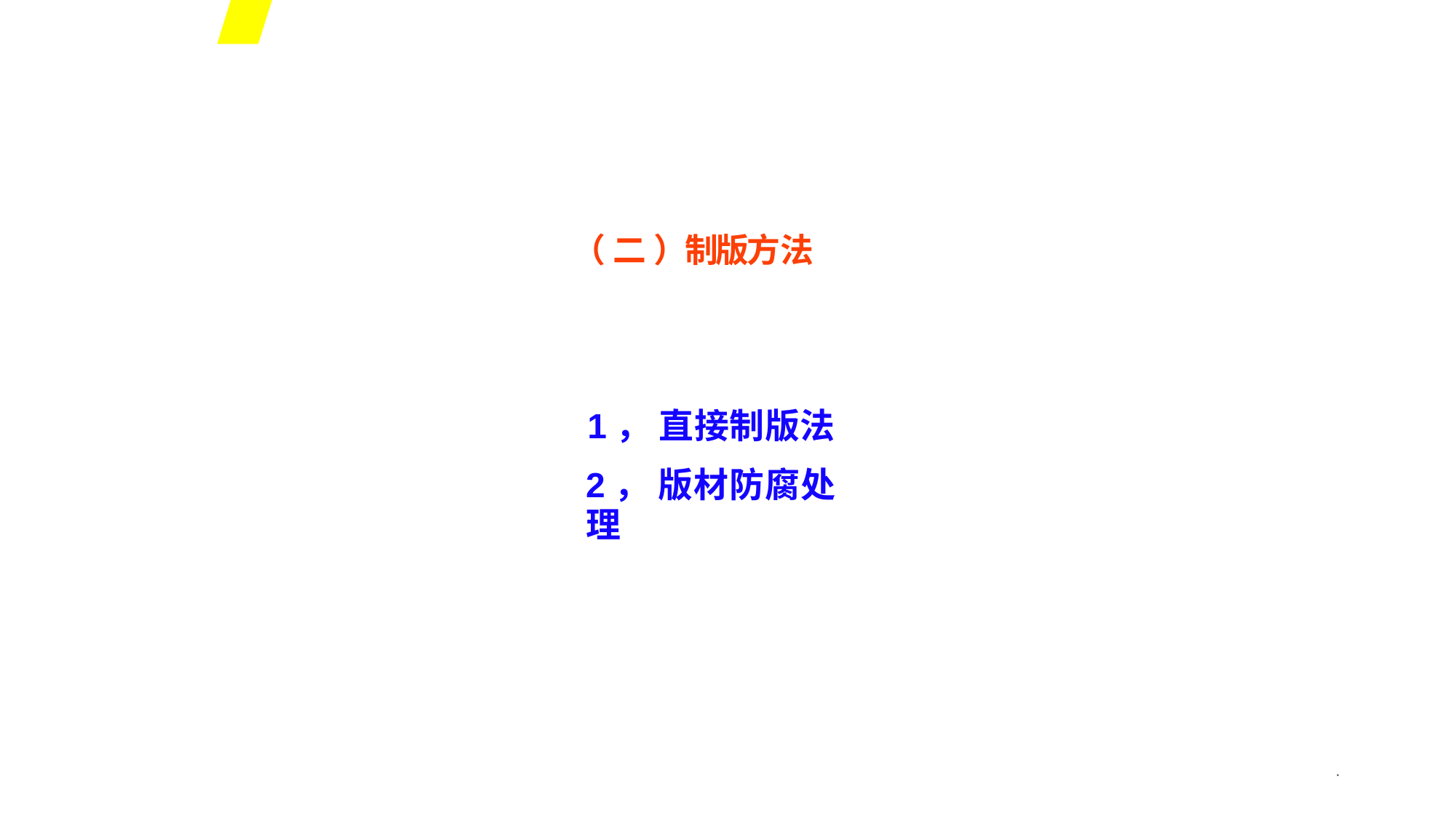

（ 二 ）制版方法

1， 直接制版法

2， 版材防腐处理

*